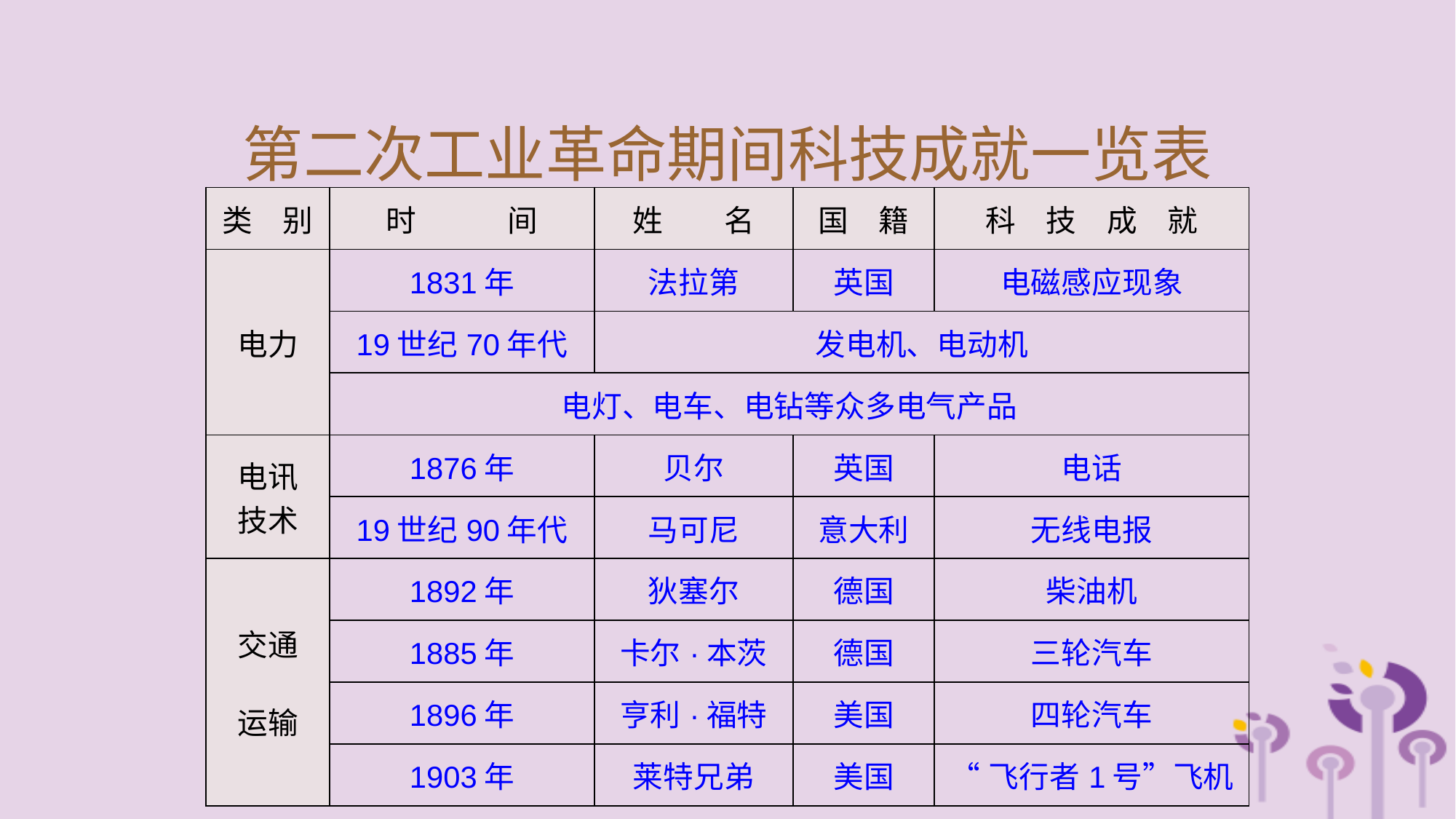

第二次工业革命期间科技成就一览表
| 类　别 | 时　　　间 | 姓　　名 | 国　籍 | 科　技　成　就 |
| --- | --- | --- | --- | --- |
| 电力 | 1831年 | 法拉第 | 英国 | 电磁感应现象 |
|  | 19世纪70年代 | 发电机、电动机 |  |  |
|  | 电灯、电车、电钻等众多电气产品 |  |  |  |
| 电讯 技术 | 1876年 | 贝尔 | 英国 | 电话 |
|  | 19世纪90年代 | 马可尼 | 意大利 | 无线电报 |
| 交通 运输 | 1892年 | 狄塞尔 | 德国 | 柴油机 |
|  | 1885年 | 卡尔·本茨 | 德国 | 三轮汽车 |
|  | 1896年 | 亨利·福特 | 美国 | 四轮汽车 |
|  | 1903年 | 莱特兄弟 | 美国 | “飞行者1号”飞机 |